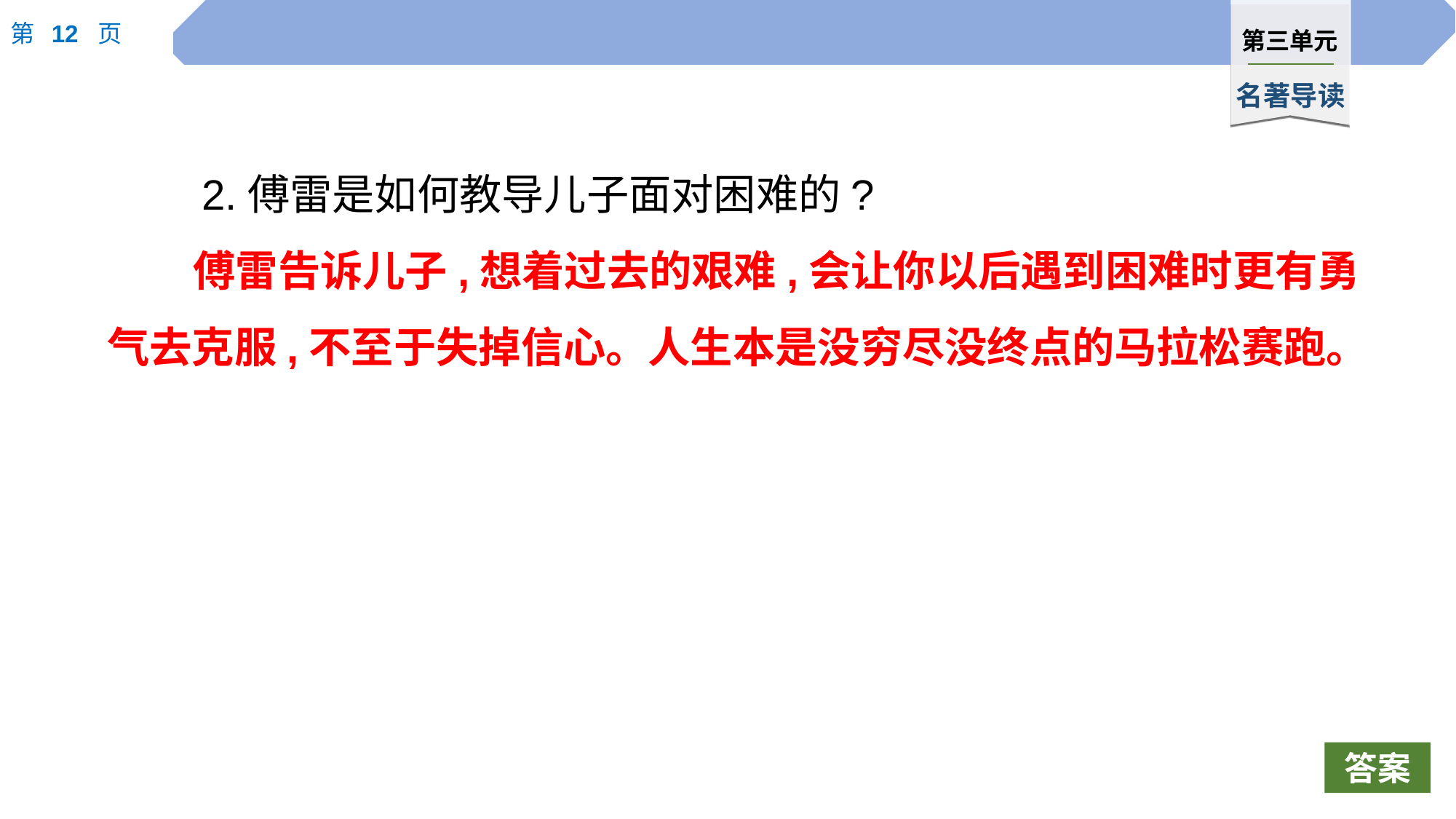

2.傅雷是如何教导儿子面对困难的?
傅雷告诉儿子,想着过去的艰难,会让你以后遇到困难时更有勇气去克服,不至于失掉信心。人生本是没穷尽没终点的马拉松赛跑。
答案